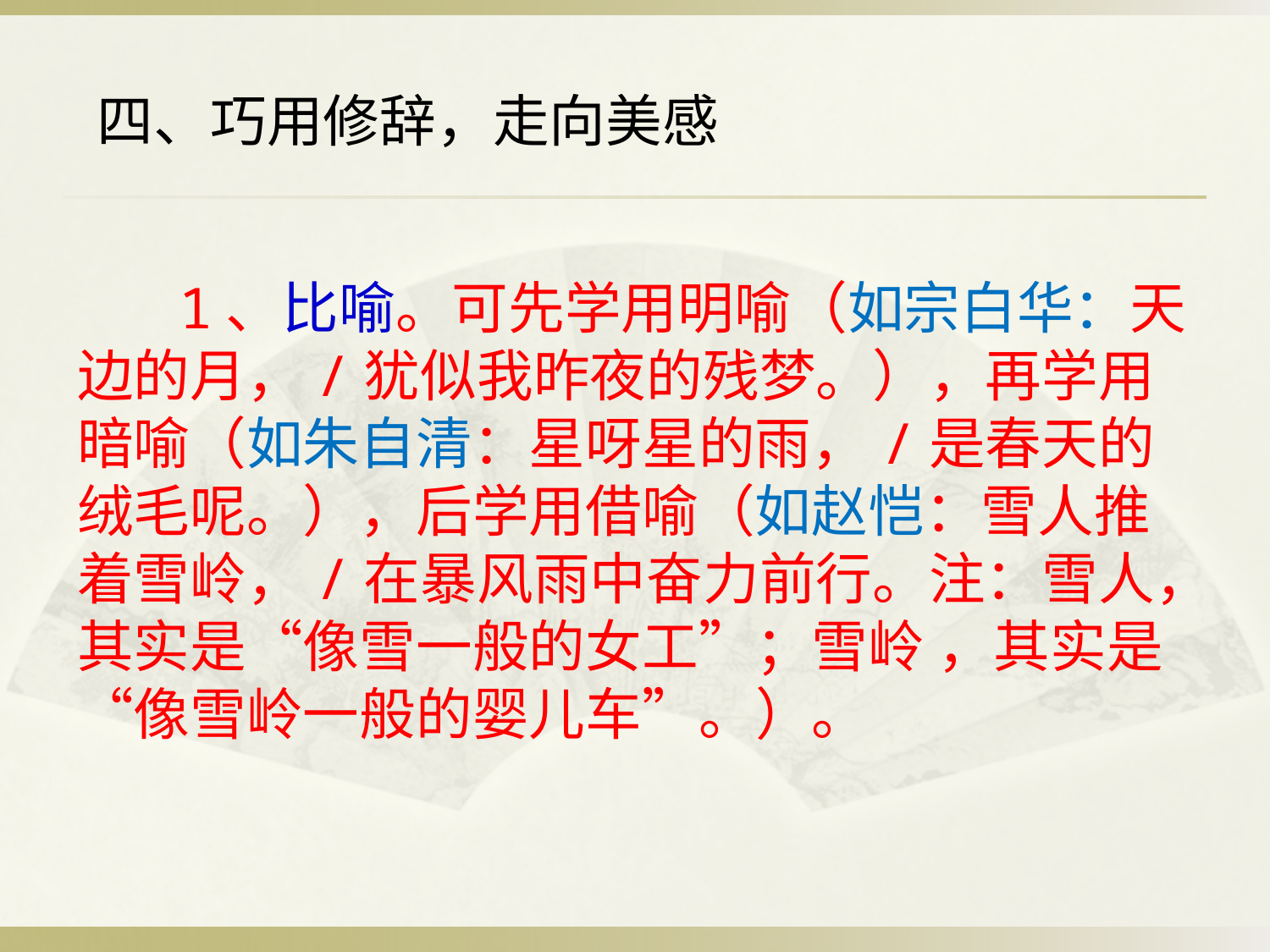

四、巧用修辞，走向美感
   1、比喻。可先学用明喻（如宗白华：天边的月，/犹似我昨夜的残梦。），再学用暗喻（如朱自清：星呀星的雨，/是春天的绒毛呢。），后学用借喻（如赵恺：雪人推着雪岭，/在暴风雨中奋力前行。注：雪人，其实是“像雪一般的女工”；雪岭 ，其实是“像雪岭一般的婴儿车”。）。